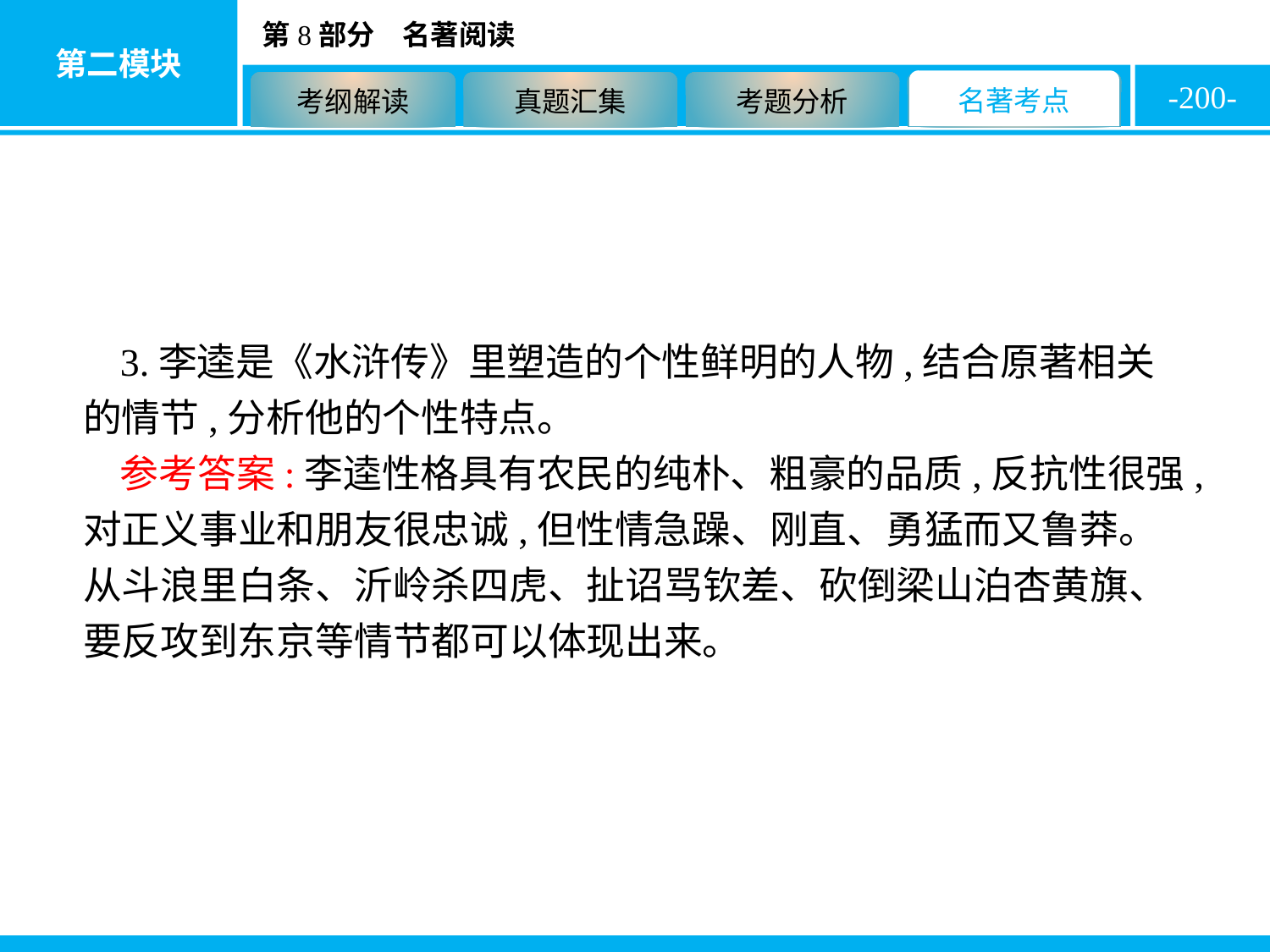

-200-
3.李逵是《水浒传》里塑造的个性鲜明的人物,结合原著相关的情节,分析他的个性特点。
参考答案:李逵性格具有农民的纯朴、粗豪的品质,反抗性很强,对正义事业和朋友很忠诚,但性情急躁、刚直、勇猛而又鲁莽。从斗浪里白条、沂岭杀四虎、扯诏骂钦差、砍倒梁山泊杏黄旗、要反攻到东京等情节都可以体现出来。